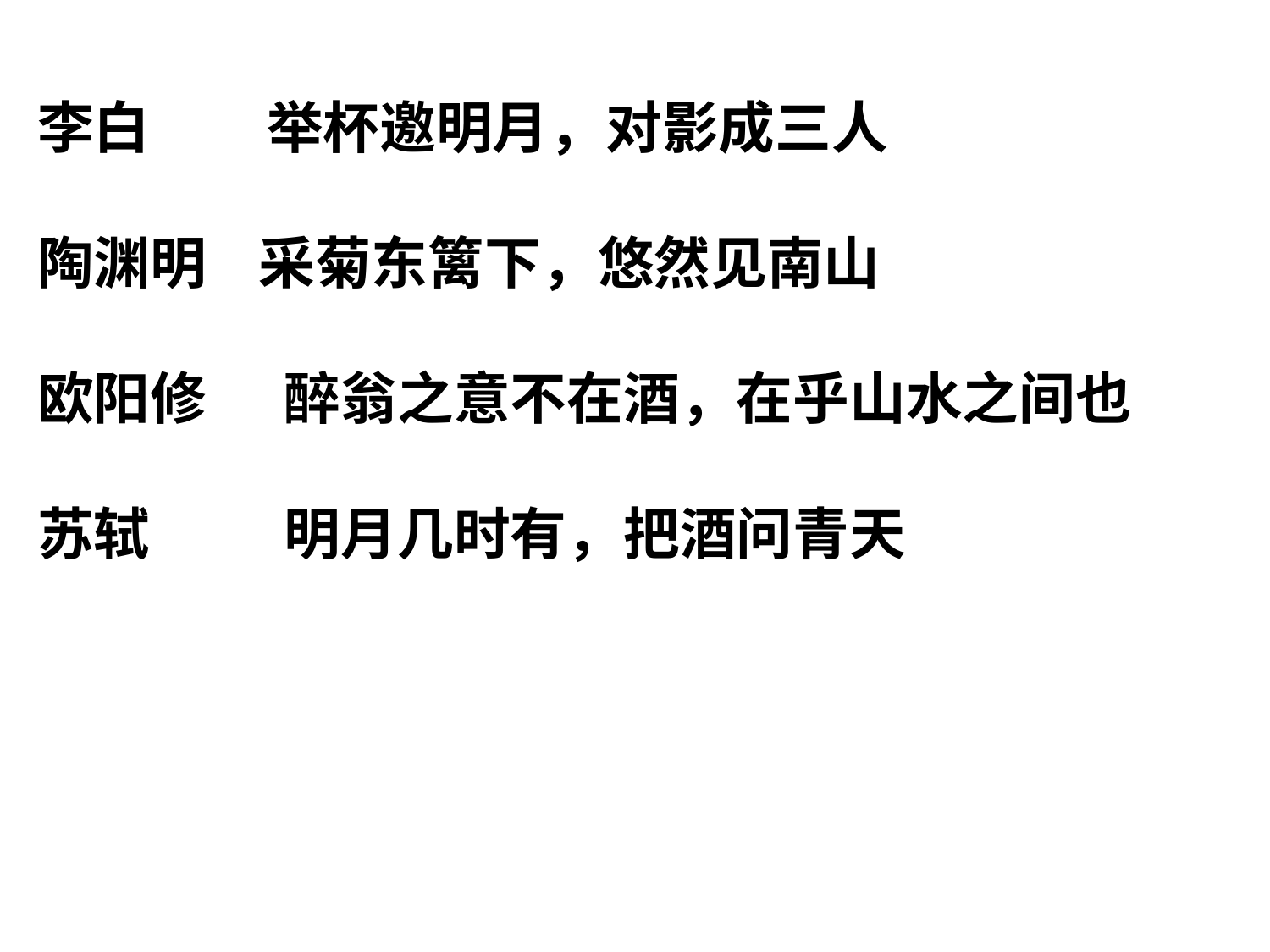

李白         举杯邀明月，对影成三人

陶渊明    采菊东篱下，悠然见南山

欧阳修      醉翁之意不在酒，在乎山水之间也

苏轼　      明月几时有，把酒问青天